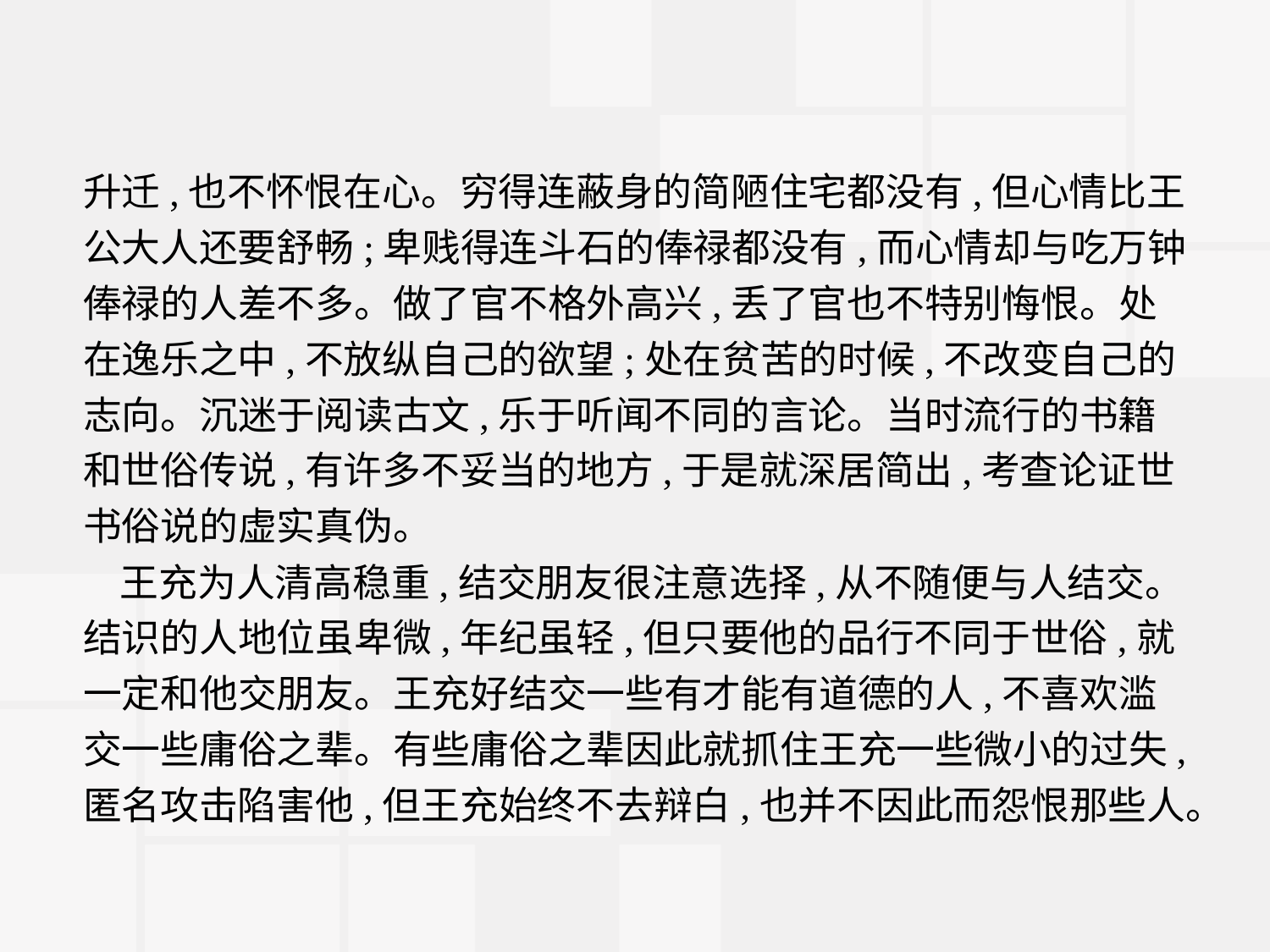

升迁,也不怀恨在心。穷得连蔽身的简陋住宅都没有,但心情比王公大人还要舒畅;卑贱得连斗石的俸禄都没有,而心情却与吃万钟俸禄的人差不多。做了官不格外高兴,丢了官也不特别悔恨。处在逸乐之中,不放纵自己的欲望;处在贫苦的时候,不改变自己的志向。沉迷于阅读古文,乐于听闻不同的言论。当时流行的书籍和世俗传说,有许多不妥当的地方,于是就深居简出,考查论证世书俗说的虚实真伪。
王充为人清高稳重,结交朋友很注意选择,从不随便与人结交。结识的人地位虽卑微,年纪虽轻,但只要他的品行不同于世俗,就一定和他交朋友。王充好结交一些有才能有道德的人,不喜欢滥交一些庸俗之辈。有些庸俗之辈因此就抓住王充一些微小的过失,匿名攻击陷害他,但王充始终不去辩白,也并不因此而怨恨那些人。